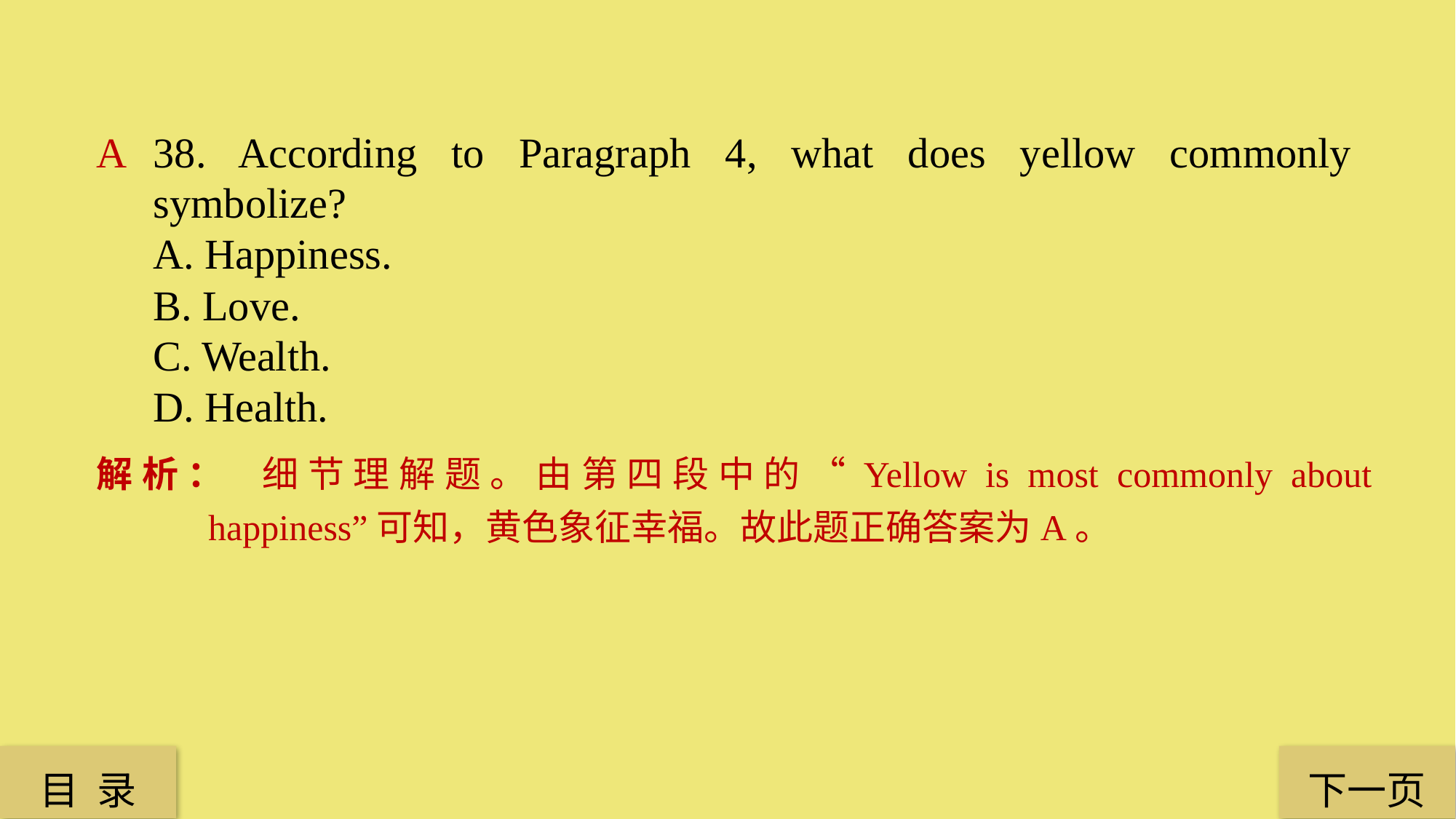

A
38. According to Paragraph 4, what does yellow commonly symbolize?
A. Happiness.
B. Love.
C. Wealth.
D. Health.
解析：	 细节理解题。由第四段中的“Yellow is most commonly about happiness”可知，黄色象征幸福。故此题正确答案为A。